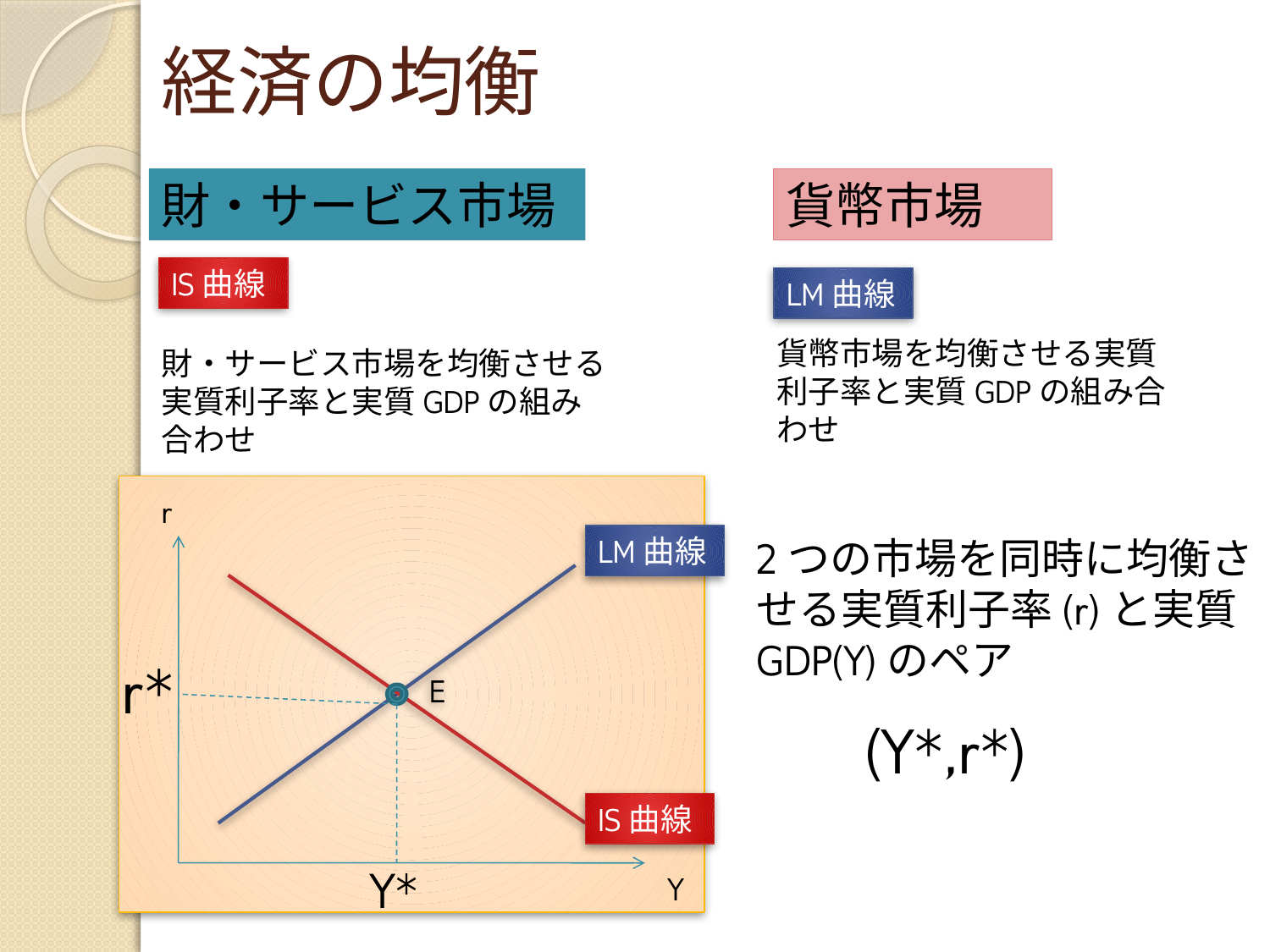

# 経済の均衡
財・サービス市場
貨幣市場
IS曲線
LM曲線
貨幣市場を均衡させる実質利子率と実質GDPの組み合わせ
財・サービス市場を均衡させる実質利子率と実質GDPの組み合わせ

r
2つの市場を同時に均衡させる実質利子率(r)と実質GDP(Y)のペア
LM曲線
r*
E

(Y*,r*)
IS曲線
Y*
Y